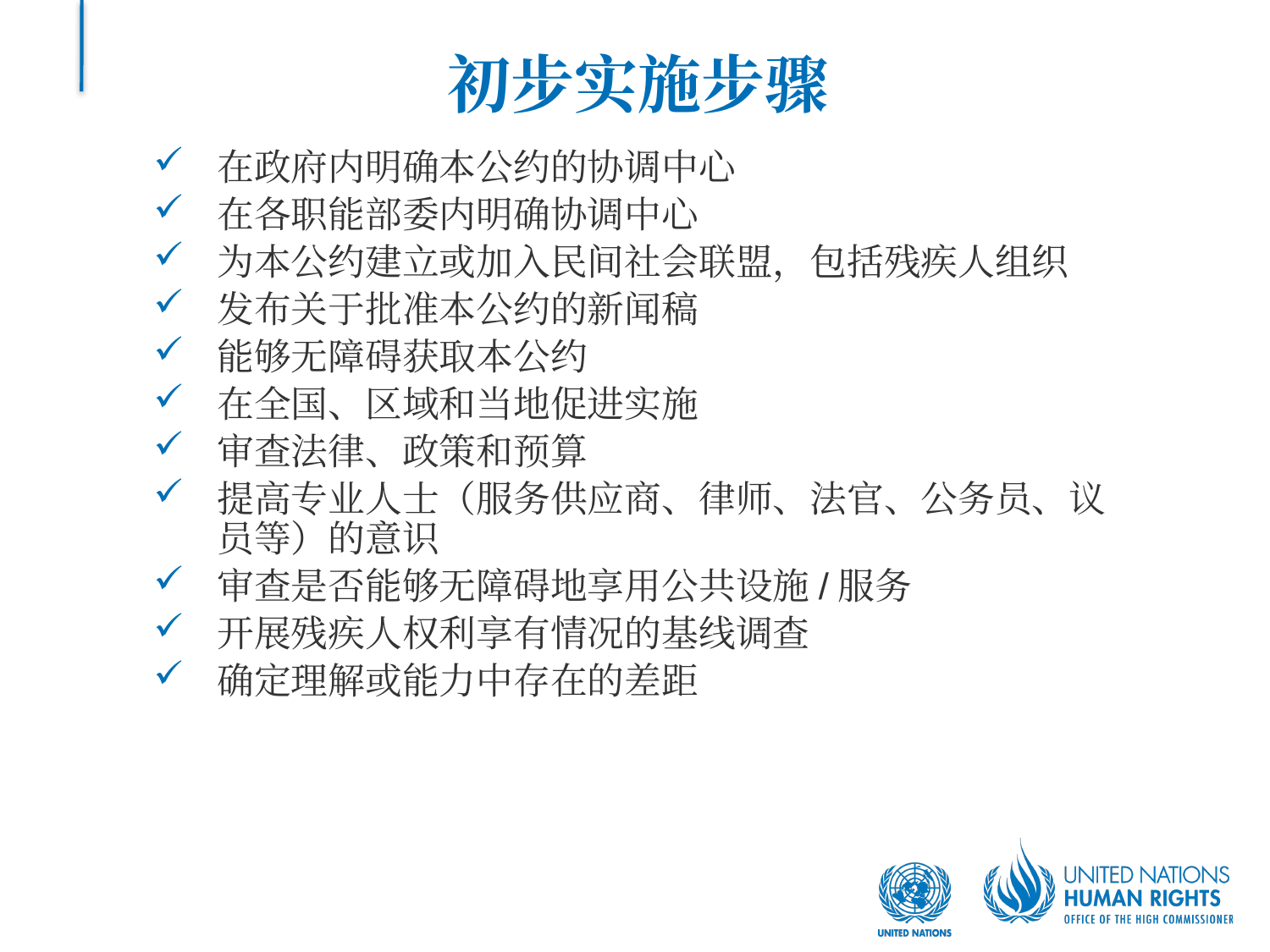

# 初步实施步骤
在政府内明确本公约的协调中心
在各职能部委内明确协调中心
为本公约建立或加入民间社会联盟，包括残疾人组织
发布关于批准本公约的新闻稿
能够无障碍获取本公约
在全国、区域和当地促进实施
审查法律、政策和预算
提高专业人士（服务供应商、律师、法官、公务员、议员等）的意识
审查是否能够无障碍地享用公共设施/服务
开展残疾人权利享有情况的基线调查
确定理解或能力中存在的差距